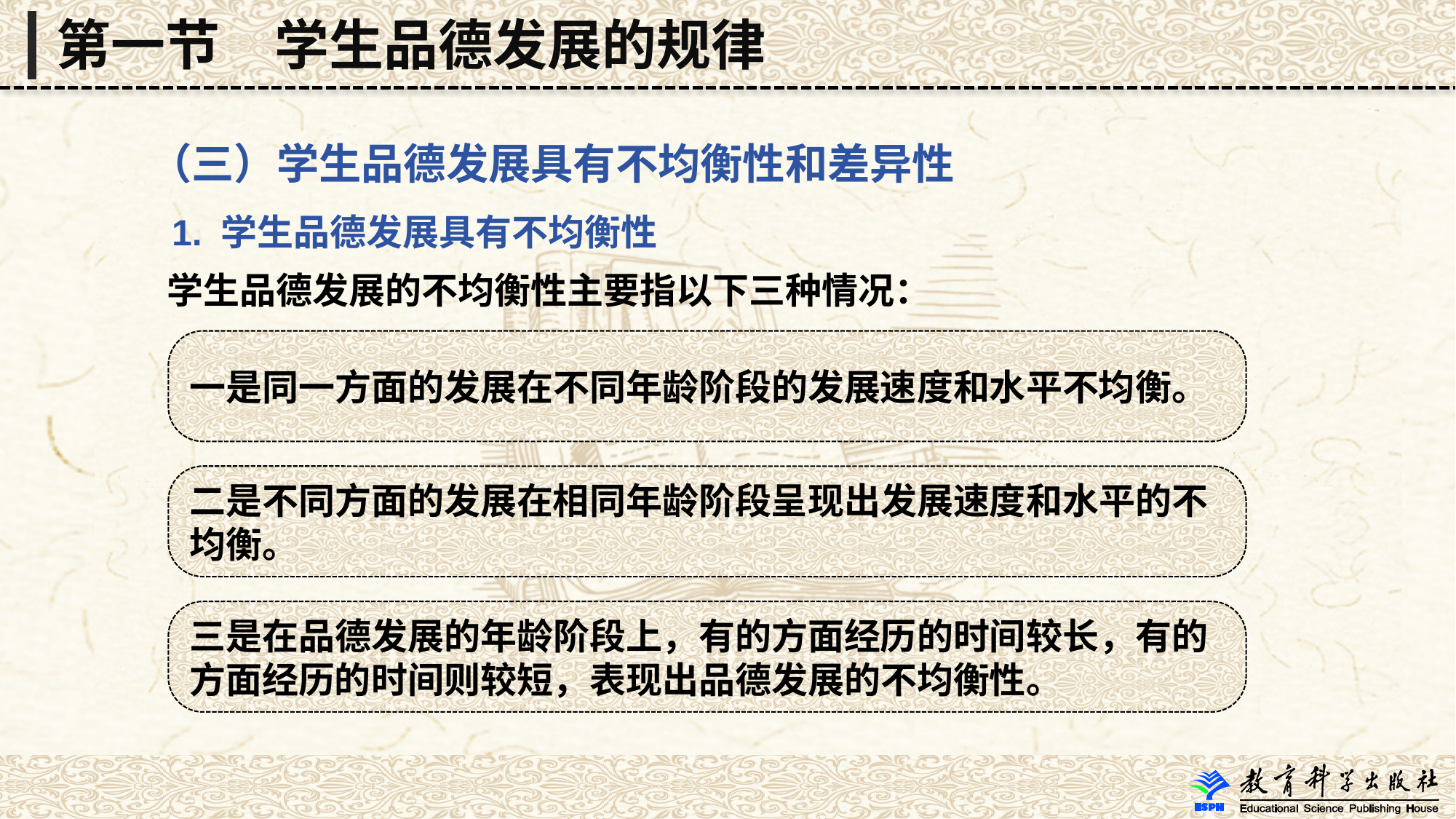

第一节　学生品德发展的规律
    （三）学生品德发展具有不均衡性和差异性
      1. 学生品德发展具有不均衡性
       学生品德发展的不均衡性主要指以下三种情况：
一是同一方面的发展在不同年龄阶段的发展速度和水平不均衡。
二是不同方面的发展在相同年龄阶段呈现出发展速度和水平的不均衡。
三是在品德发展的年龄阶段上，有的方面经历的时间较长，有的方面经历的时间则较短，表现出品德发展的不均衡性。